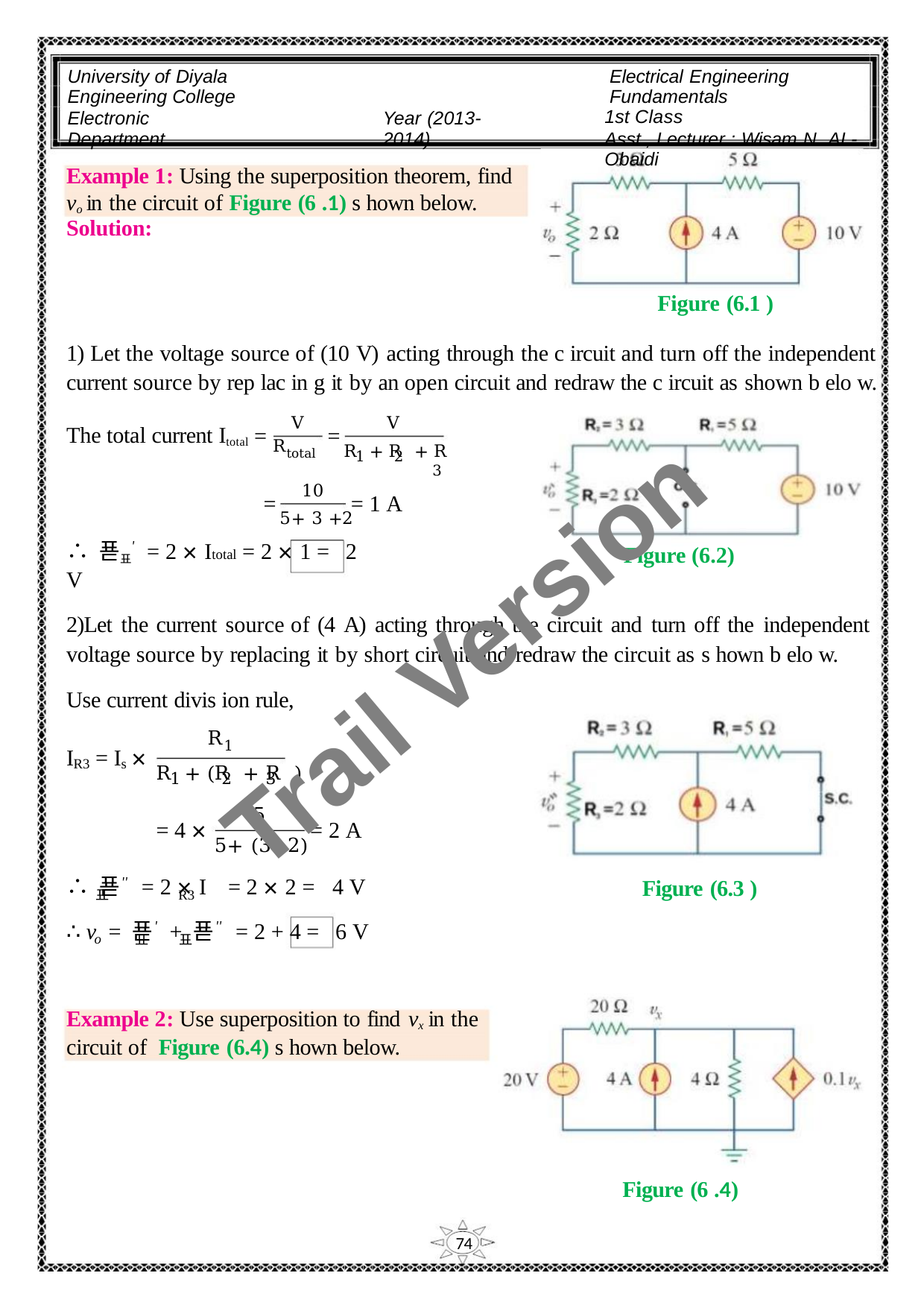

University of Diyala
Engineering College
Electronic Department
Electrical Engineering Fundamentals
1st Class
Asst., Lecturer : Wisam N. AL-Obaidi
Year (2013-2014)
Example 1: Using the superposition theorem, find
vo in the circuit of Figure (6 .1) s hown below.
Solution:
Figure (6.1 )
1) Let the voltage source of (10 V) acting through the c ircuit and turn off the independent
current source by rep lac in g it by an open circuit and redraw the c ircuit as shown b elo w.
V
V
The total current Itotal
=
=
Rtotal
R + R + R
3
1
2
10
5+ 3 +2
=
= 1 A
∴ 푣표′ = 2 × Itotal = 2 × 1 = 2 V
Figure (6.2)
Trail Version
Trail Version
Trail Version
Trail Version
Trail Version
Trail Version
Trail Version
Trail Version
Trail Version
Trail Version
Trail Version
Trail Version
Trail Version
2)Let the current source of (4 A) acting through the circuit and turn off the independent
voltage source by replacing it by short circuit and redraw the circuit as s hown b elo w.
Use current divis ion rule,
R1
I = I ×
R3
s
R + (R + R )
1
2
3
5
= 4 ×
= 2 A
5+ (3+2)
∴ 푣′′ = 2 × I = 2 × 2 = 4 V
Figure (6.3 )
표
R3
∴ v = 푣′ + 푣′′ = 2 + 4 = 6 V
표
표
o
Example 2: Use superposition to find vx in the
circuit of Figure (6.4) s hown below.
Figure (6 .4)
74